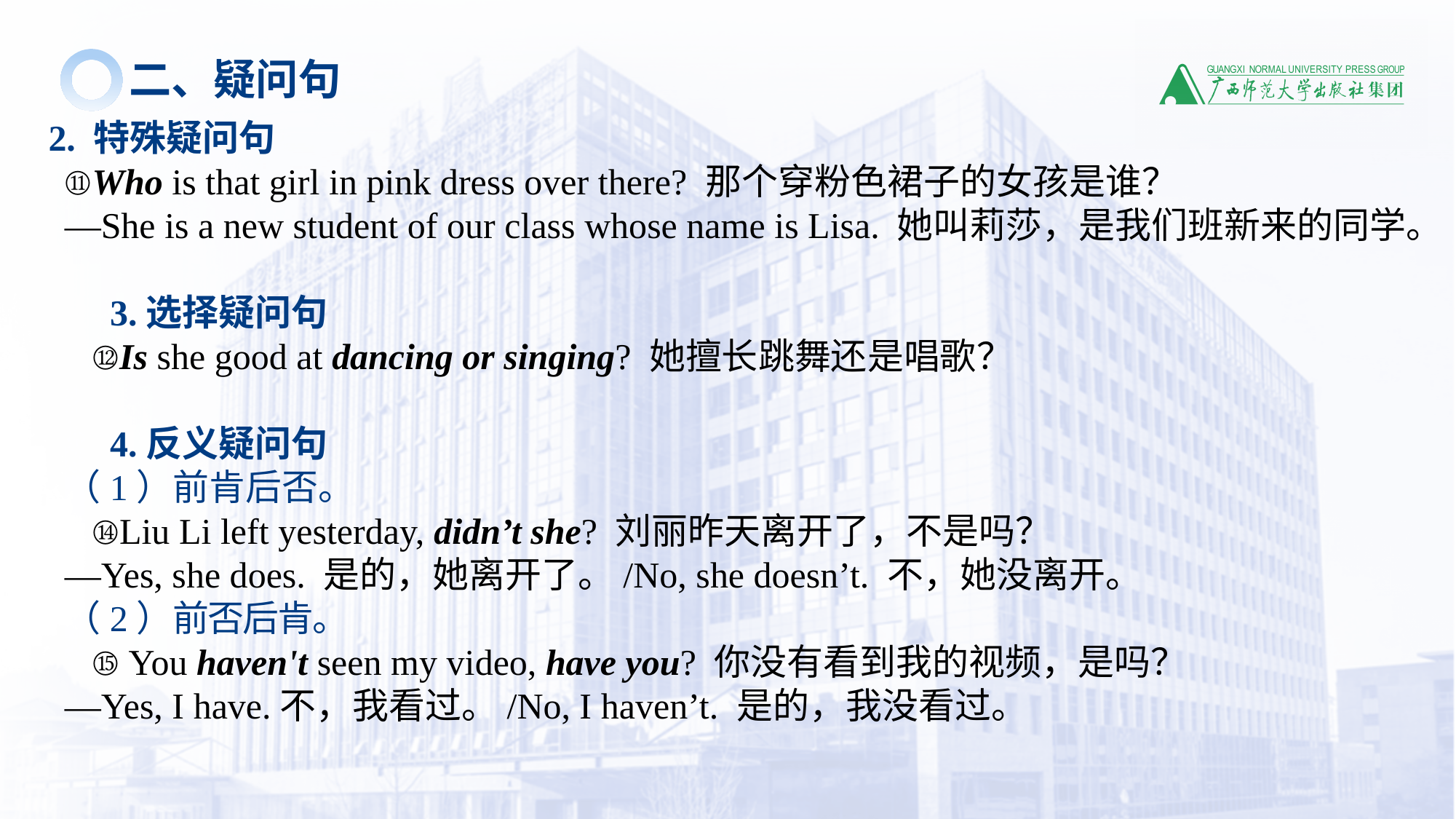

二、疑问句

  2. 特殊疑问句
    ⑪Who is that girl in pink dress over there? 那个穿粉色裙子的女孩是谁？
—She is a new student of our class whose name is Lisa. 她叫莉莎，是我们班新来的同学。

     3.选择疑问句
   ⑫Is she good at dancing or singing? 她擅长跳舞还是唱歌？

     4.反义疑问句
（1）前肯后否。
   ⑭Liu Li left yesterday, didn’t she? 刘丽昨天离开了，不是吗？
—Yes, she does. 是的，她离开了。/No, she doesn’t. 不，她没离开。
（2）前否后肯。
   ⑮ You haven't seen my video, have you? 你没有看到我的视频，是吗？
—Yes, I have.不，我看过。/No, I haven’t. 是的，我没看过。